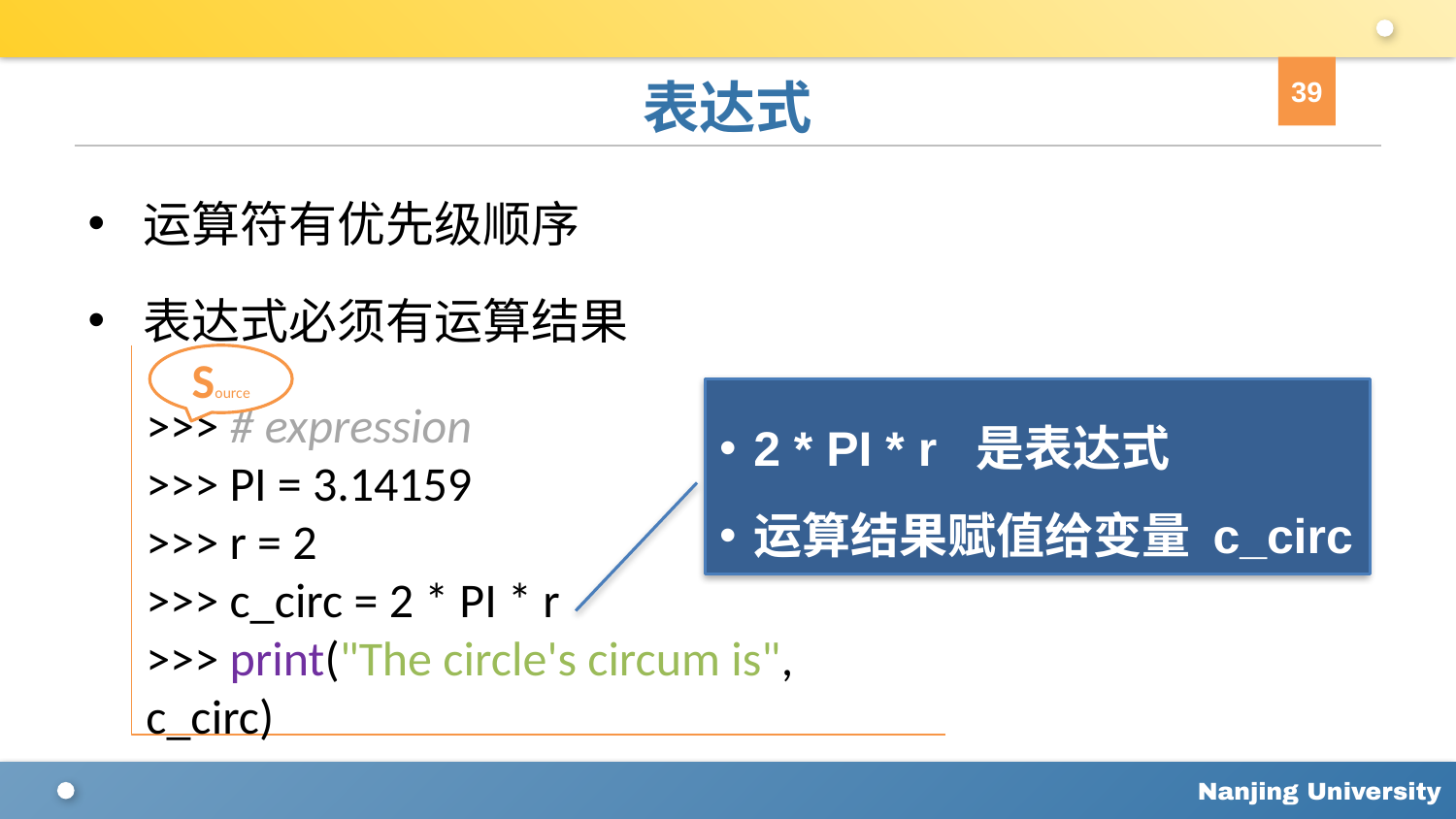

39
# 表达式
运算符有优先级顺序
表达式必须有运算结果

>>> # expression
>>> PI = 3.14159
>>> r = 2
>>> c_circ = 2 * PI * r
>>> print("The circle's circum is", c_circ)
Source
2 * PI * r  是表达式
运算结果赋值给变量 c_circ